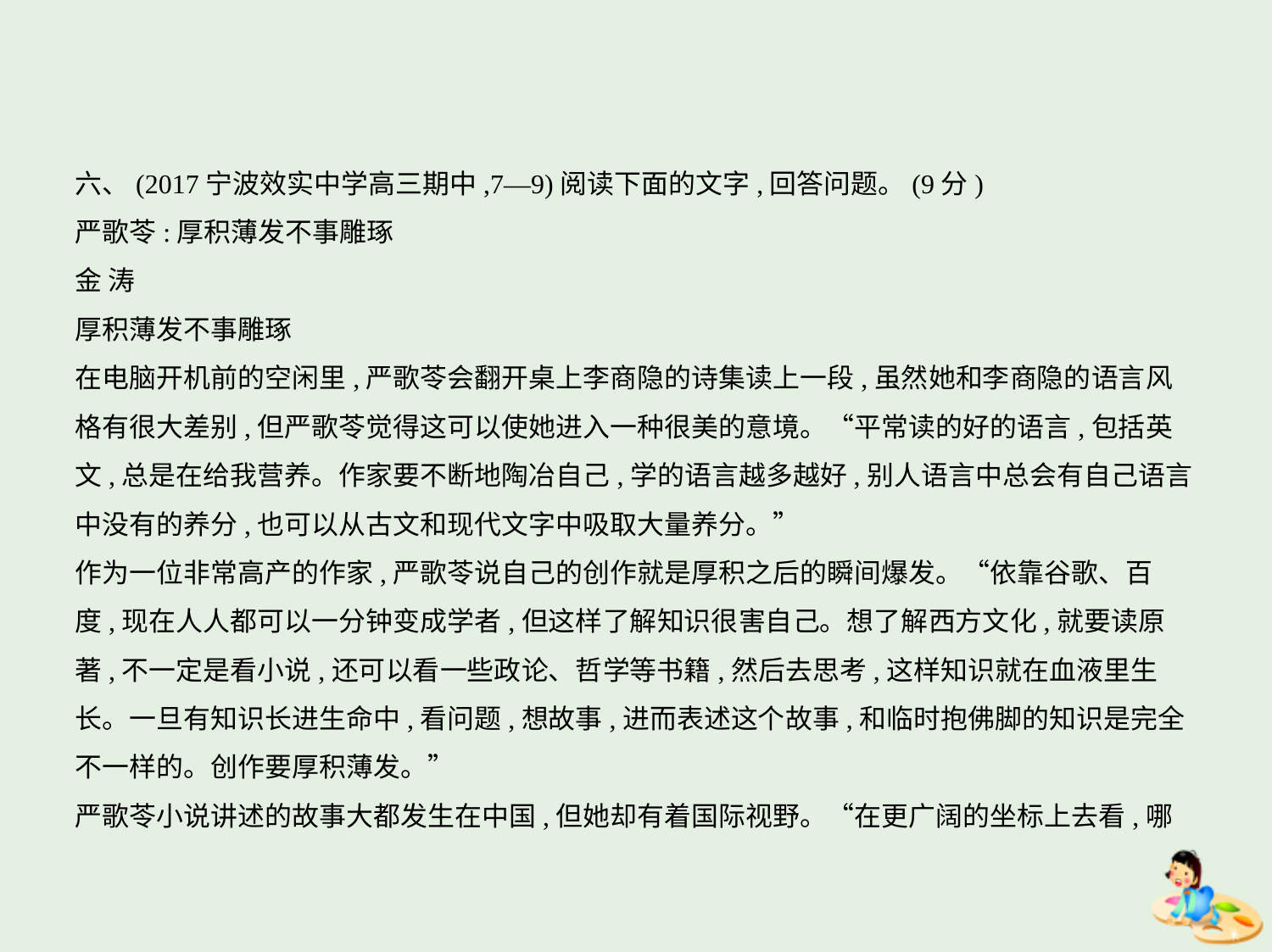

六、(2017宁波效实中学高三期中,7—9)阅读下面的文字,回答问题。(9分)
严歌苓:厚积薄发不事雕琢
金 涛
厚积薄发不事雕琢
在电脑开机前的空闲里,严歌苓会翻开桌上李商隐的诗集读上一段,虽然她和李商隐的语言风
格有很大差别,但严歌苓觉得这可以使她进入一种很美的意境。“平常读的好的语言,包括英
文,总是在给我营养。作家要不断地陶冶自己,学的语言越多越好,别人语言中总会有自己语言
中没有的养分,也可以从古文和现代文字中吸取大量养分。”
作为一位非常高产的作家,严歌苓说自己的创作就是厚积之后的瞬间爆发。“依靠谷歌、百
度,现在人人都可以一分钟变成学者,但这样了解知识很害自己。想了解西方文化,就要读原
著,不一定是看小说,还可以看一些政论、哲学等书籍,然后去思考,这样知识就在血液里生
长。一旦有知识长进生命中,看问题,想故事,进而表述这个故事,和临时抱佛脚的知识是完全
不一样的。创作要厚积薄发。”
严歌苓小说讲述的故事大都发生在中国,但她却有着国际视野。“在更广阔的坐标上去看,哪